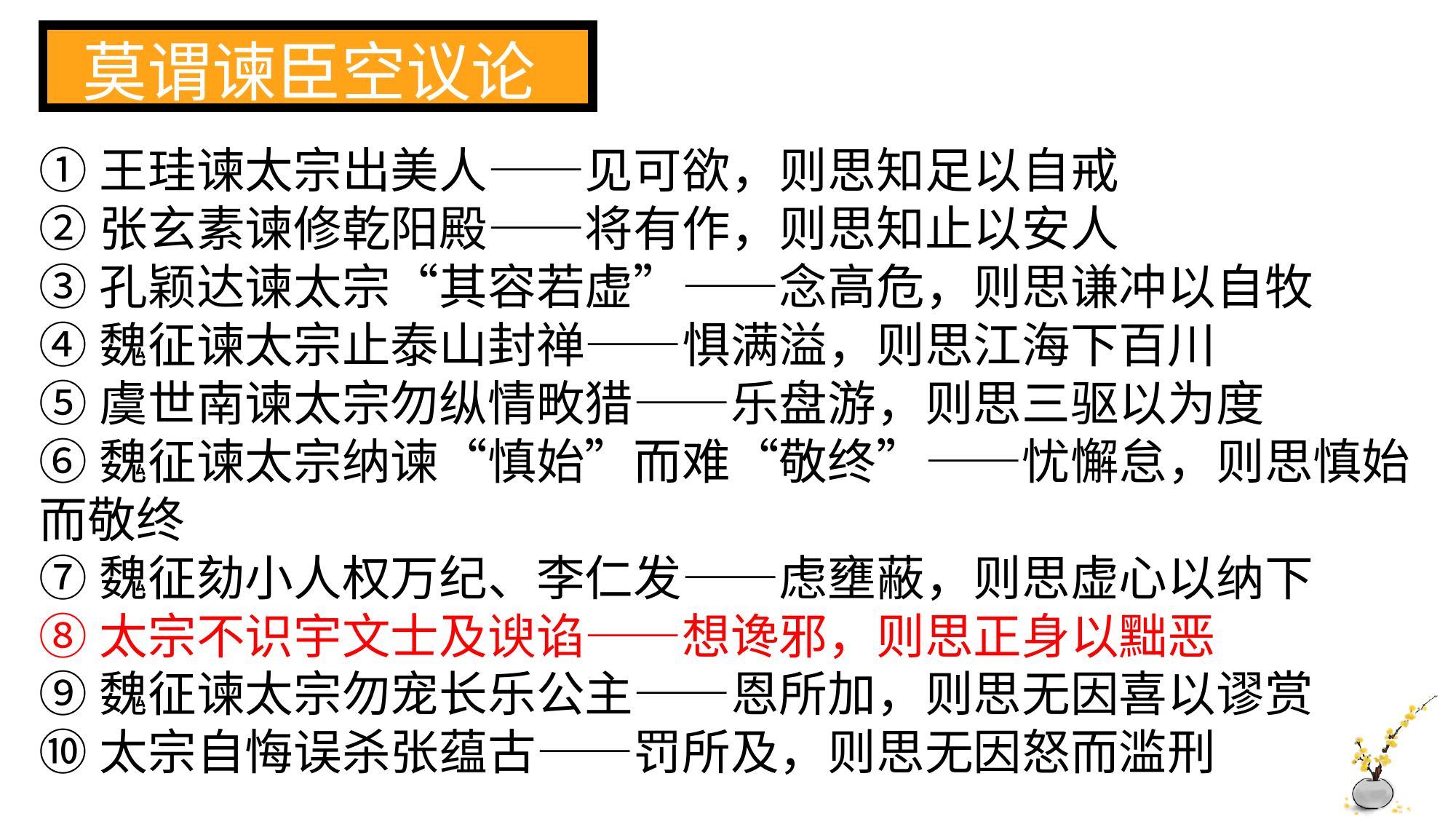

莫谓谏臣空议论
①王珪谏太宗出美人——见可欲，则思知足以自戒
②张玄素谏修乾阳殿——将有作，则思知止以安人
③孔颖达谏太宗“其容若虚”——念高危，则思谦冲以自牧
④魏征谏太宗止泰山封禅——惧满溢，则思江海下百川
⑤虞世南谏太宗勿纵情畋猎——乐盘游，则思三驱以为度
⑥魏征谏太宗纳谏“慎始”而难“敬终”——忧懈怠，则思慎始而敬终
⑦魏征劾小人权万纪、李仁发——虑壅蔽，则思虚心以纳下
⑧太宗不识宇文士及谀谄——想谗邪，则思正身以黜恶
⑨魏征谏太宗勿宠长乐公主——恩所加，则思无因喜以谬赏
⑩太宗自悔误杀张蕴古——罚所及，则思无因怒而滥刑